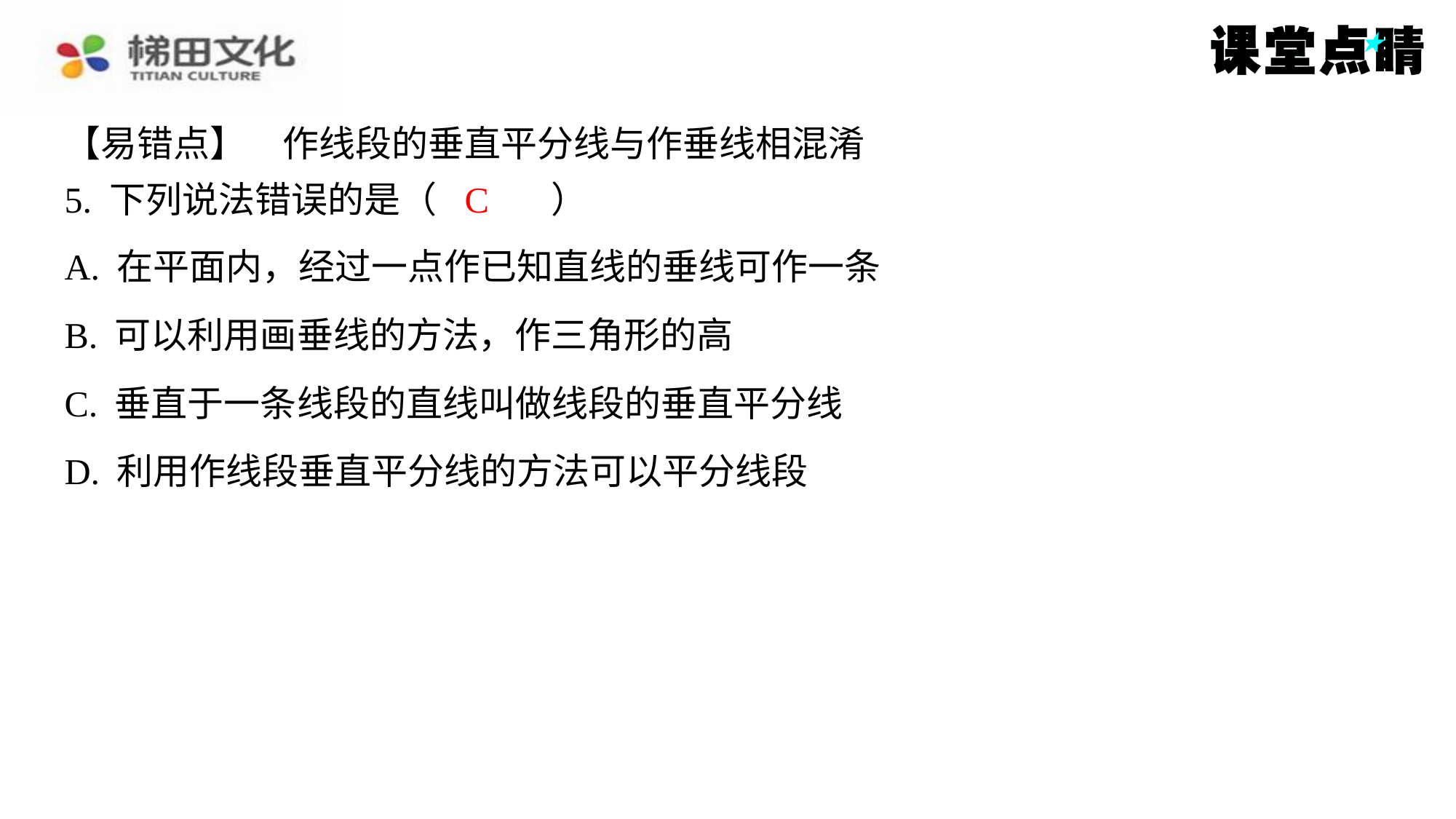

【易错点】　作线段的垂直平分线与作垂线相混淆
5. 下列说法错误的是（　C　）
C
| A. 在平面内，经过一点作已知直线的垂线可作一条 |
| --- |
| B. 可以利用画垂线的方法，作三角形的高 |
| C. 垂直于一条线段的直线叫做线段的垂直平分线 |
| D. 利用作线段垂直平分线的方法可以平分线段 |